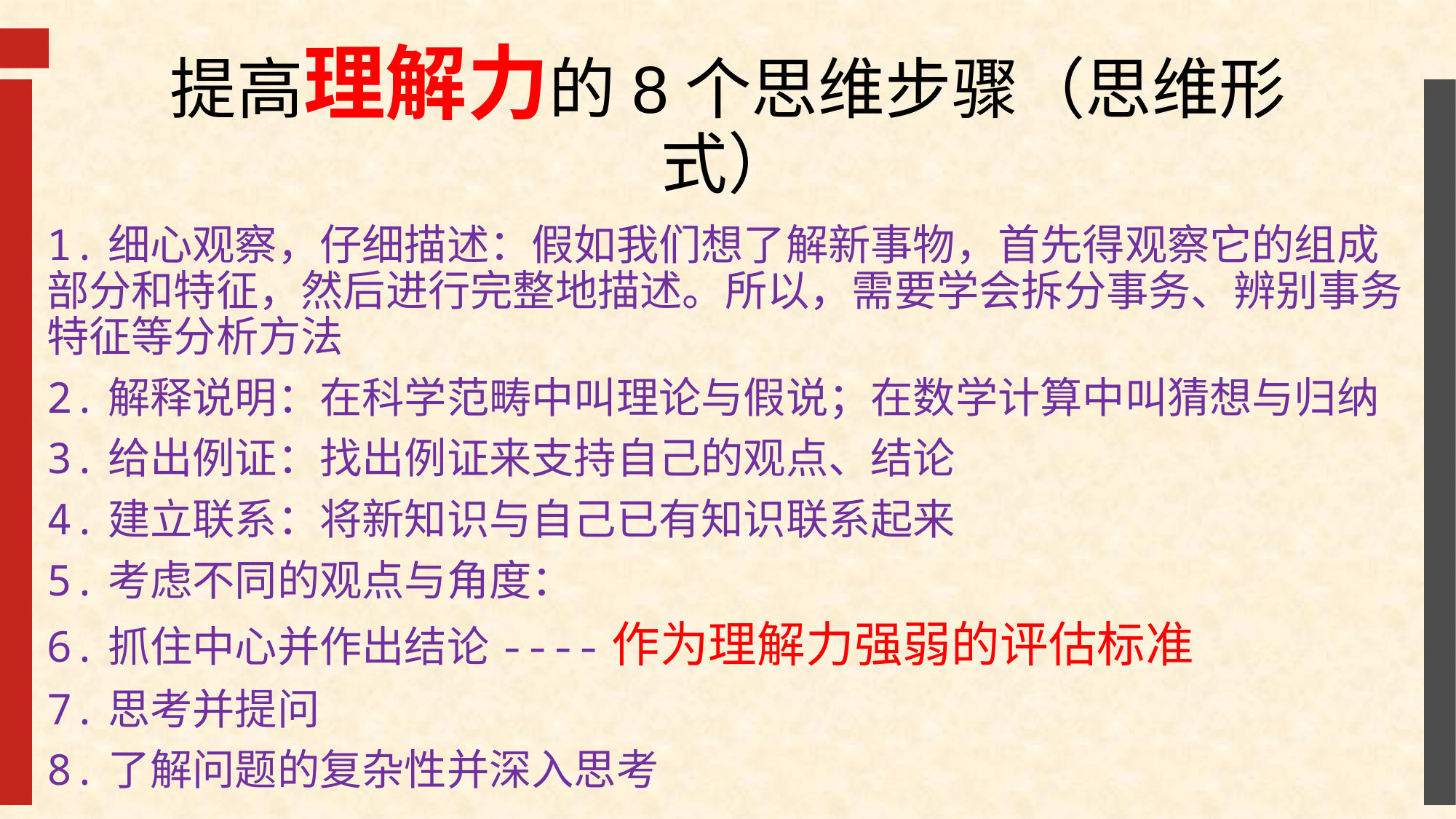

# 提高理解力的8个思维步骤（思维形式）

1.细心观察，仔细描述：假如我们想了解新事物，首先得观察它的组成部分和特征，然后进行完整地描述。所以，需要学会拆分事务、辨别事务特征等分析方法
2.解释说明：在科学范畴中叫理论与假说；在数学计算中叫猜想与归纳
3.给出例证：找出例证来支持自己的观点、结论
4.建立联系：将新知识与自己已有知识联系起来
5.考虑不同的观点与角度：
6.抓住中心并作出结论----作为理解力强弱的评估标准
7.思考并提问
8.了解问题的复杂性并深入思考